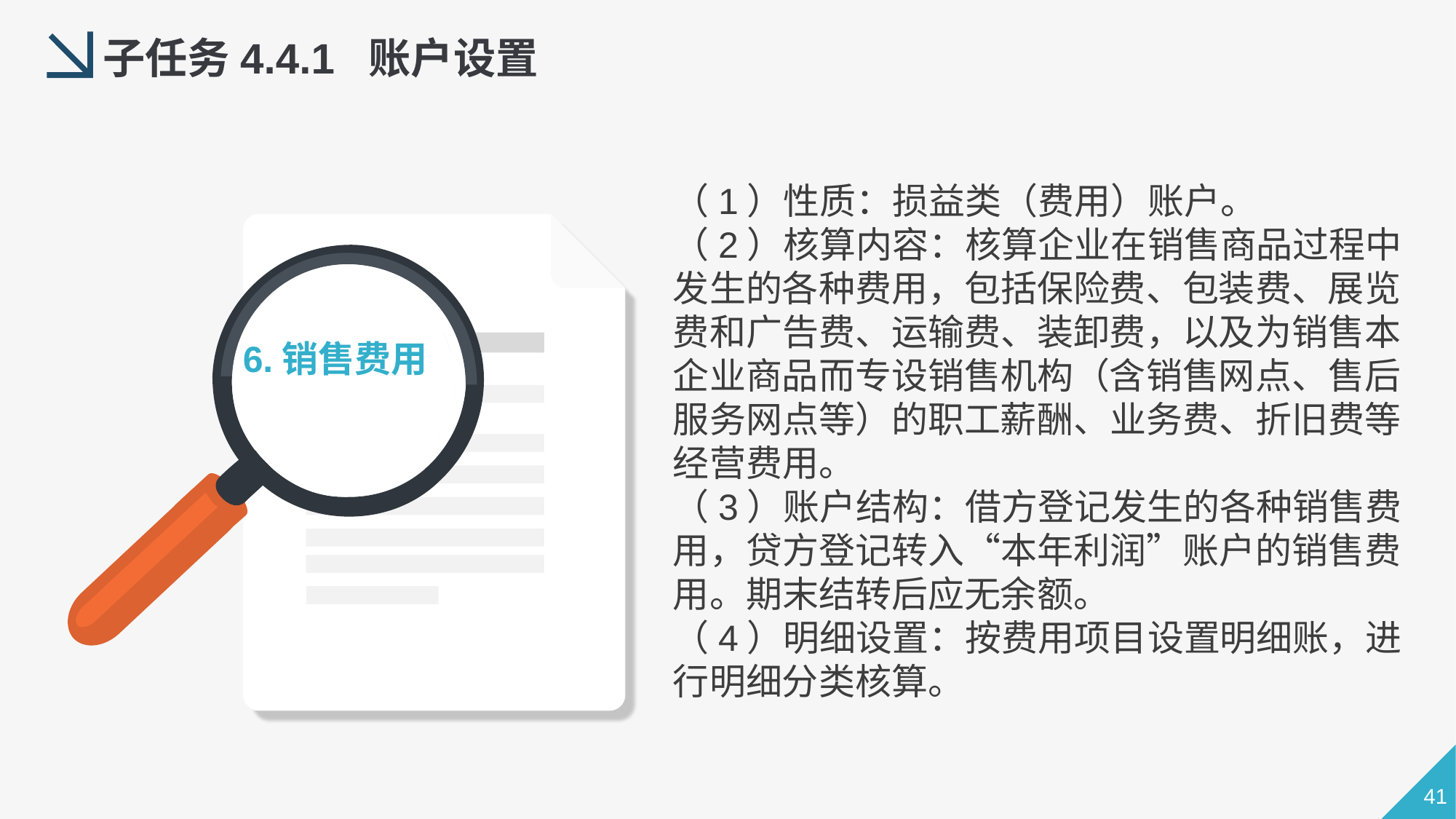

子任务4.4.1  账户设置

（1）性质：损益类（费用）账户。
（2）核算内容：核算企业在销售商品过程中发生的各种费用，包括保险费、包装费、展览费和广告费、运输费、装卸费，以及为销售本企业商品而专设销售机构（含销售网点、售后服务网点等）的职工薪酬、业务费、折旧费等经营费用。
（3）账户结构：借方登记发生的各种销售费用，贷方登记转入“本年利润”账户的销售费用。期末结转后应无余额。
（4）明细设置：按费用项目设置明细账，进行明细分类核算。

6.销售费用